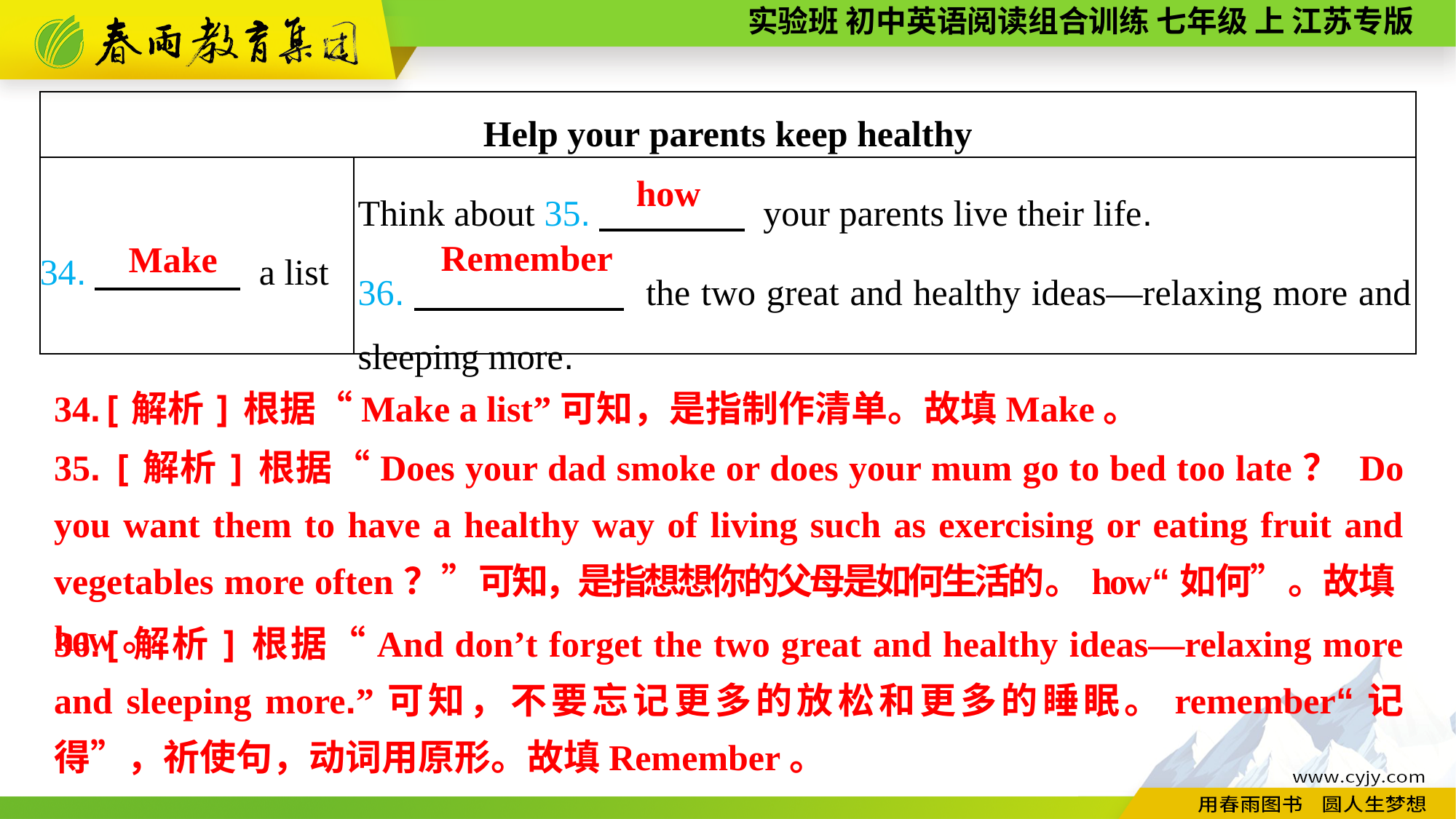

| Help your parents keep healthy |  |
| --- | --- |
| 34.　　　　 a list | Think about 35.　　　　 your parents live their life. 36.　　 　　 the two great and healthy ideas—relaxing more and sleeping more. |
how
Remember
Make
34.[解析]根据“Make a list”可知，是指制作清单。故填Make。
35. [解析]根据“Does your dad smoke or does your mum go to bed too late？ Do you want them to have a healthy way of living such as exercising or eating fruit and vegetables more often？”可知，是指想想你的父母是如何生活的。how“如何”。故填how。
36.[解析]根据“And don’t forget the two great and healthy ideas—relaxing more and sleeping more.”可知，不要忘记更多的放松和更多的睡眠。remember“记得”，祈使句，动词用原形。故填Remember。